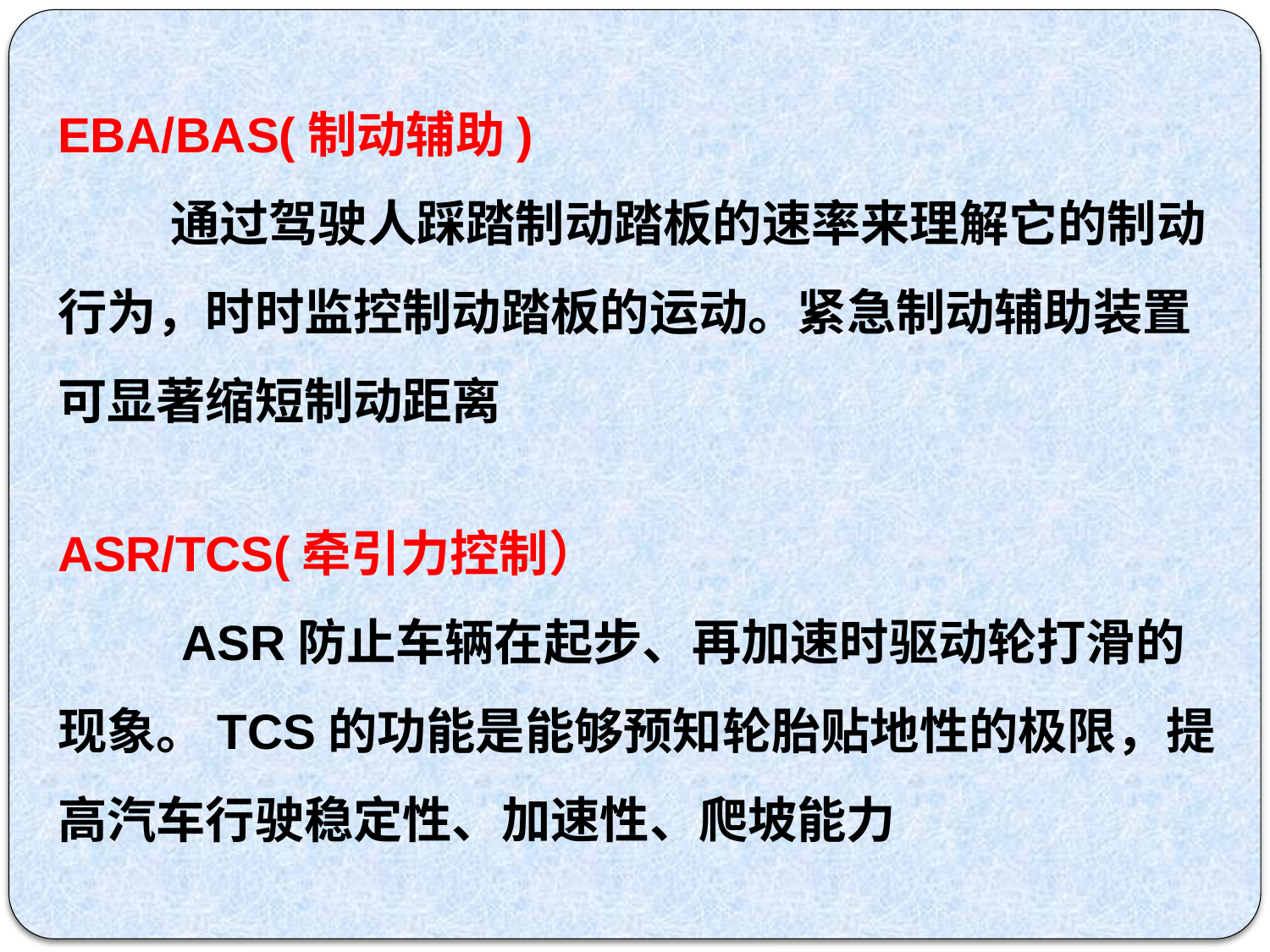

EBA/BAS(制动辅助)
         通过驾驶人踩踏制动踏板的速率来理解它的制动行为，时时监控制动踏板的运动。紧急制动辅助装置可显著缩短制动距离

ASR/TCS(牵引力控制）
         ASR防止车辆在起步、再加速时驱动轮打滑的现象。TCS的功能是能够预知轮胎贴地性的极限，提高汽车行驶稳定性、加速性、爬坡能力